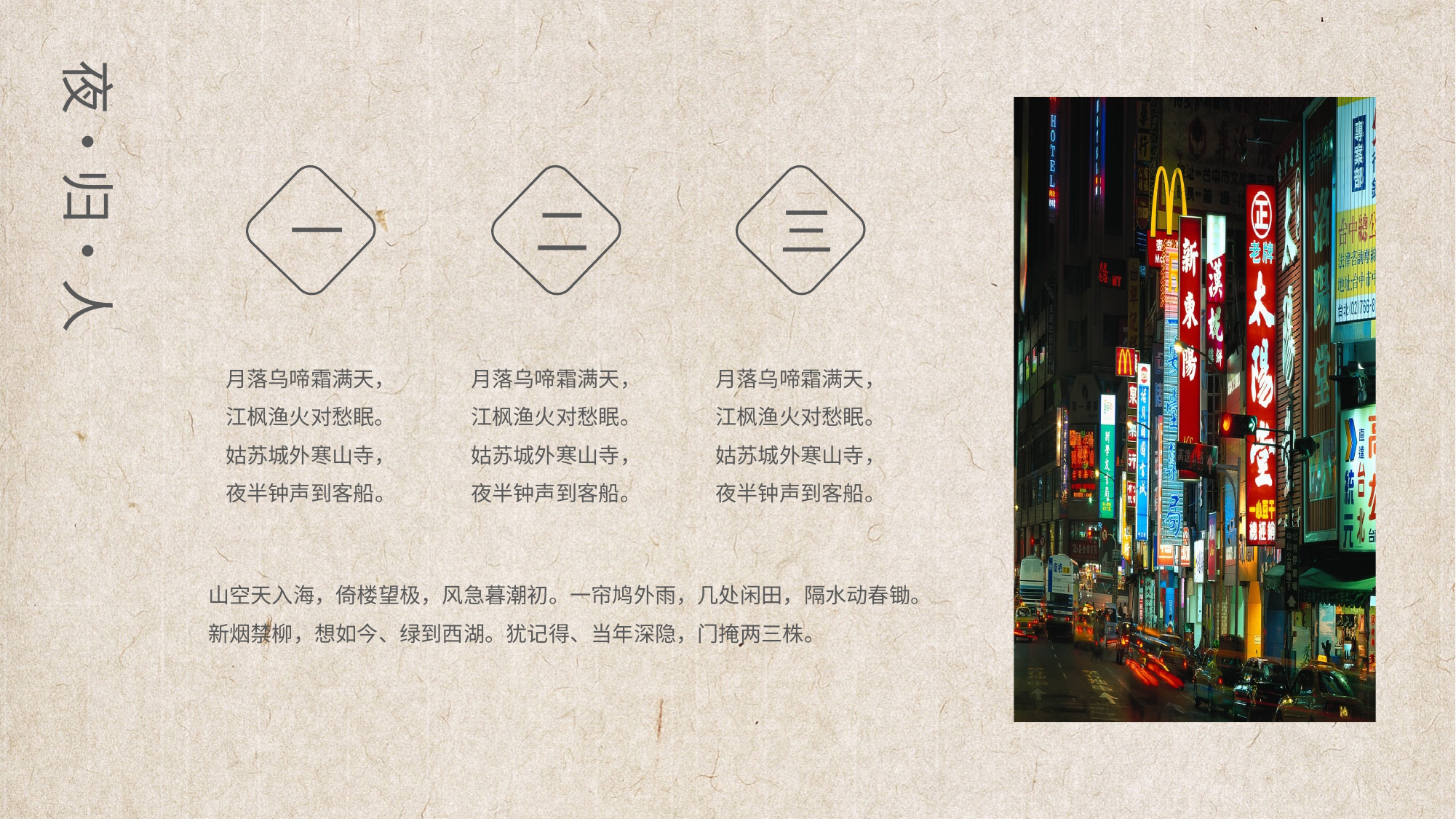

夜•归•人

一
二
三
月落乌啼霜满天，
江枫渔火对愁眠。
姑苏城外寒山寺，
夜半钟声到客船。
月落乌啼霜满天，
江枫渔火对愁眠。
姑苏城外寒山寺，
夜半钟声到客船。
月落乌啼霜满天，
江枫渔火对愁眠。
姑苏城外寒山寺，
夜半钟声到客船。
山空天入海，倚楼望极，风急暮潮初。一帘鸠外雨，几处闲田，隔水动春锄。新烟禁柳，想如今、绿到西湖。犹记得、当年深隐，门掩两三株。